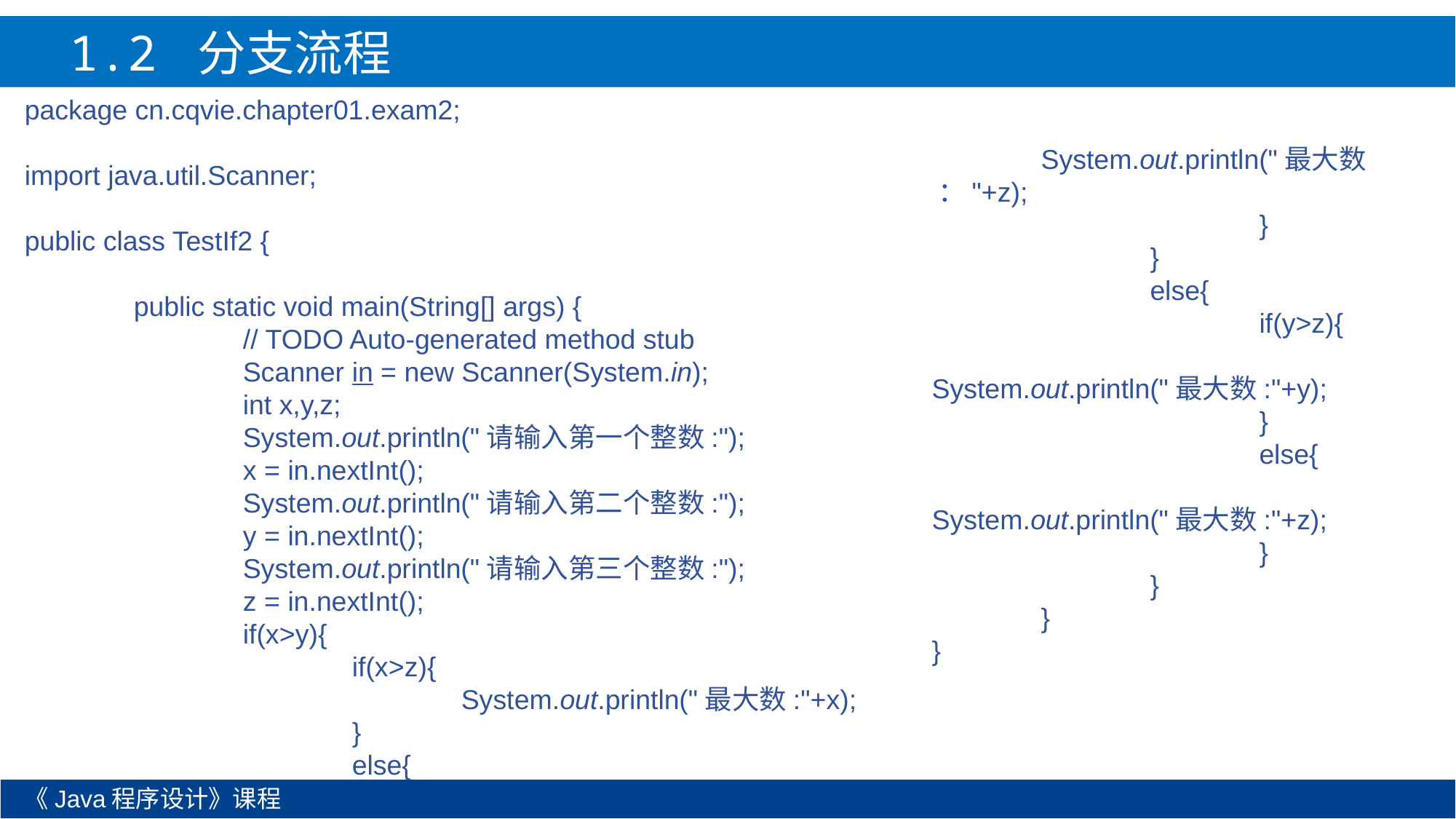

1.2 分支流程
package cn.cqvie.chapter01.exam2;

import java.util.Scanner;

public class TestIf2 {

	public static void main(String[] args) {
		// TODO Auto-generated method stub
		Scanner in = new Scanner(System.in);
		int x,y,z;
		System.out.println("请输入第一个整数:");
		x = in.nextInt();
		System.out.println("请输入第二个整数:");
		y = in.nextInt();
		System.out.println("请输入第三个整数:");
		z = in.nextInt();
		if(x>y){
			if(x>z){
				System.out.println("最大数:"+x);
			}
			else{

	System.out.println("最大数 ："+z);
			}
		}
		else{
			if(y>z){
				System.out.println("最大数:"+y);
			}
			else{
				System.out.println("最大数:"+z);
			}
		}
	}
}

《Java程序设计》课程